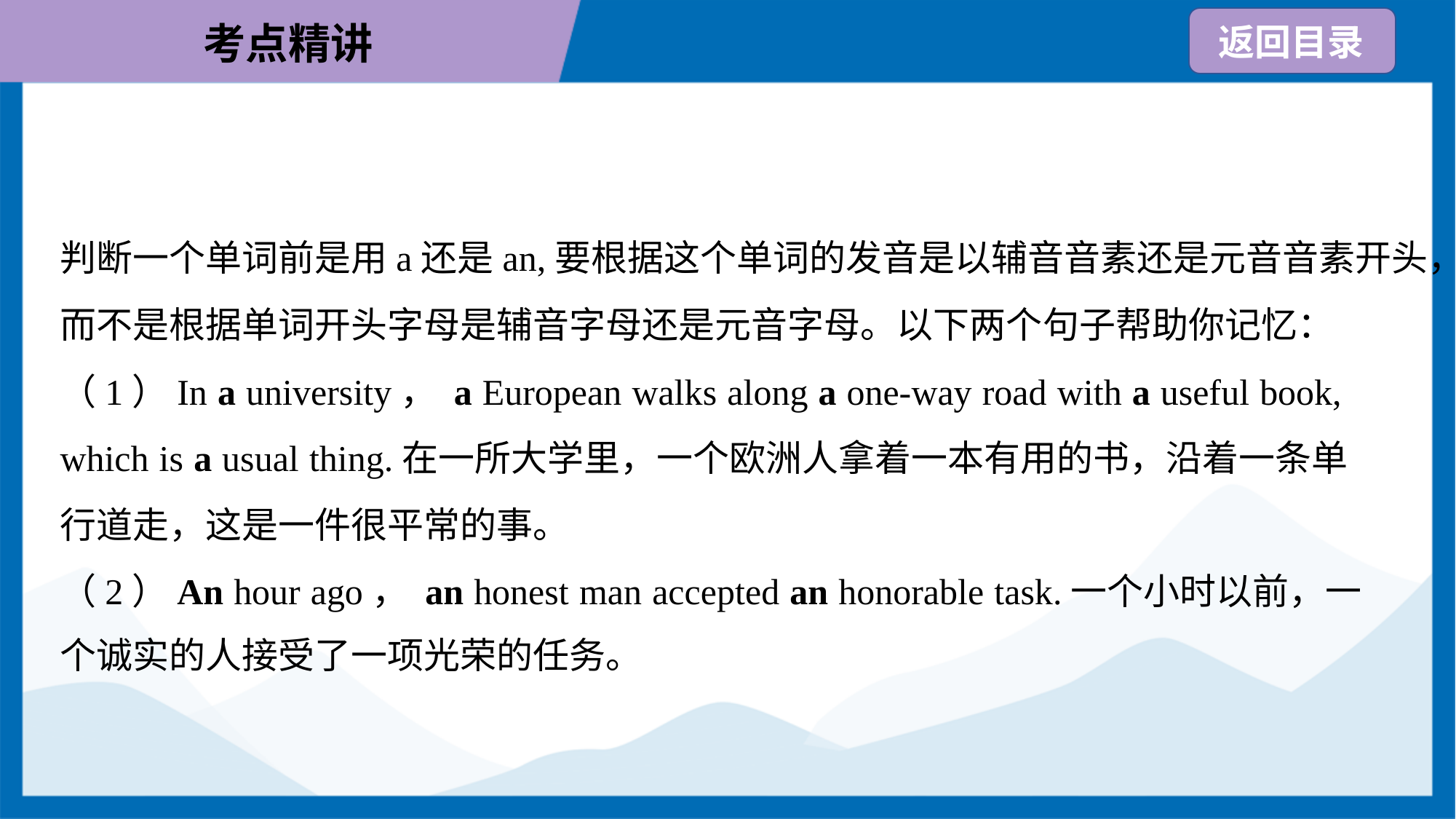

判断一个单词前是用a还是an,要根据这个单词的发音是以辅音音素还是元音音素开头，
而不是根据单词开头字母是辅音字母还是元音字母。以下两个句子帮助你记忆：
（1）In a university， a European walks along a one-way road with a useful book,
which is a usual thing.在一所大学里，一个欧洲人拿着一本有用的书，沿着一条单
行道走，这是一件很平常的事。
（2）An hour ago， an honest man accepted an honorable task.一个小时以前，一
个诚实的人接受了一项光荣的任务。